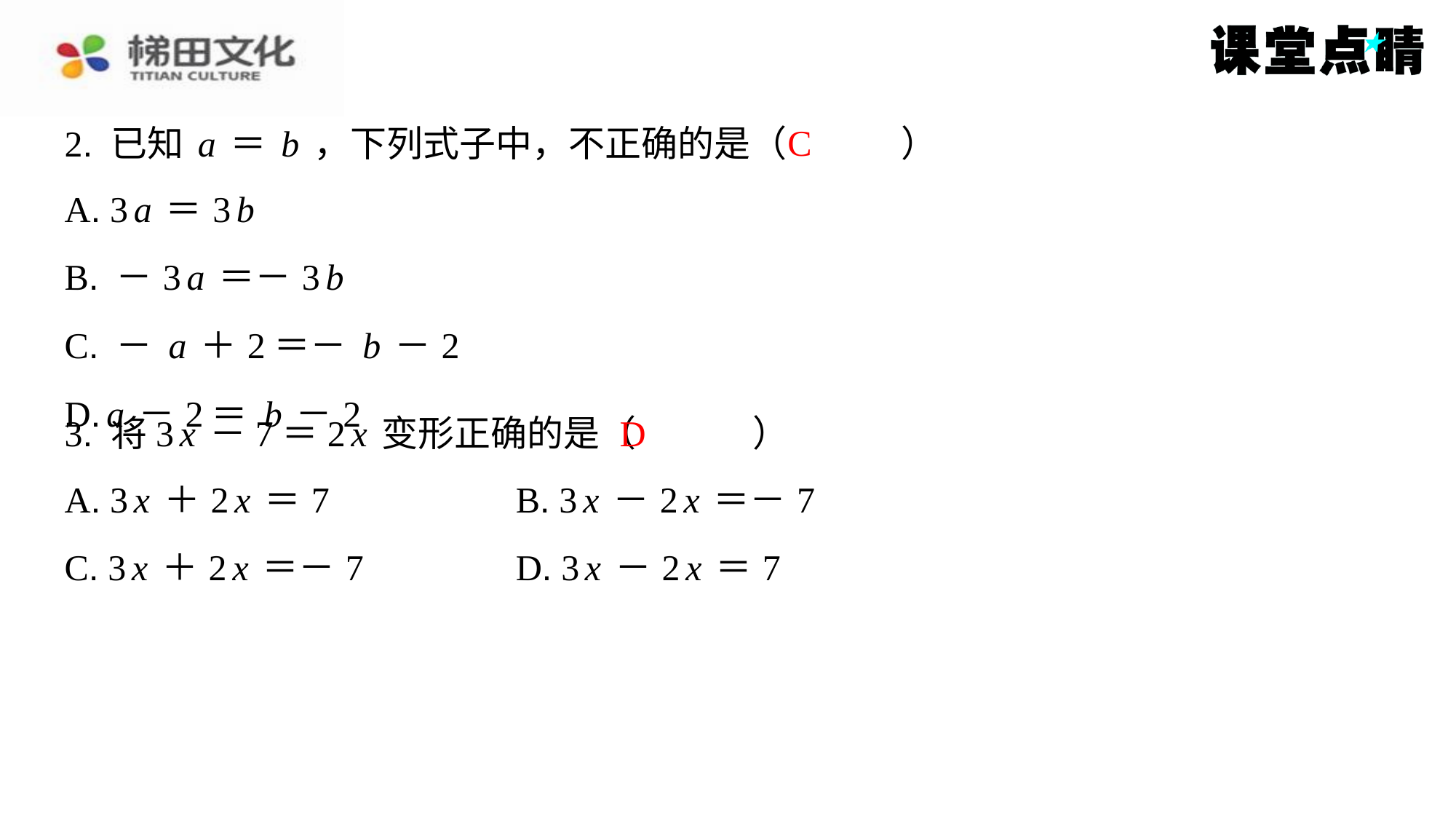

C
2. 已知a＝b，下列式子中，不正确的是（　C　）
| A. 3a＝3b |
| --- |
| B. －3a＝－3b |
| C. －a＋2＝－b－2 |
| D. a－2＝b－2 |
D
3. 将3x－7＝2x变形正确的是（　D　）
| A. 3x＋2x＝7 | B. 3x－2x＝－7 |
| --- | --- |
| C. 3x＋2x＝－7 | D. 3x－2x＝7 |